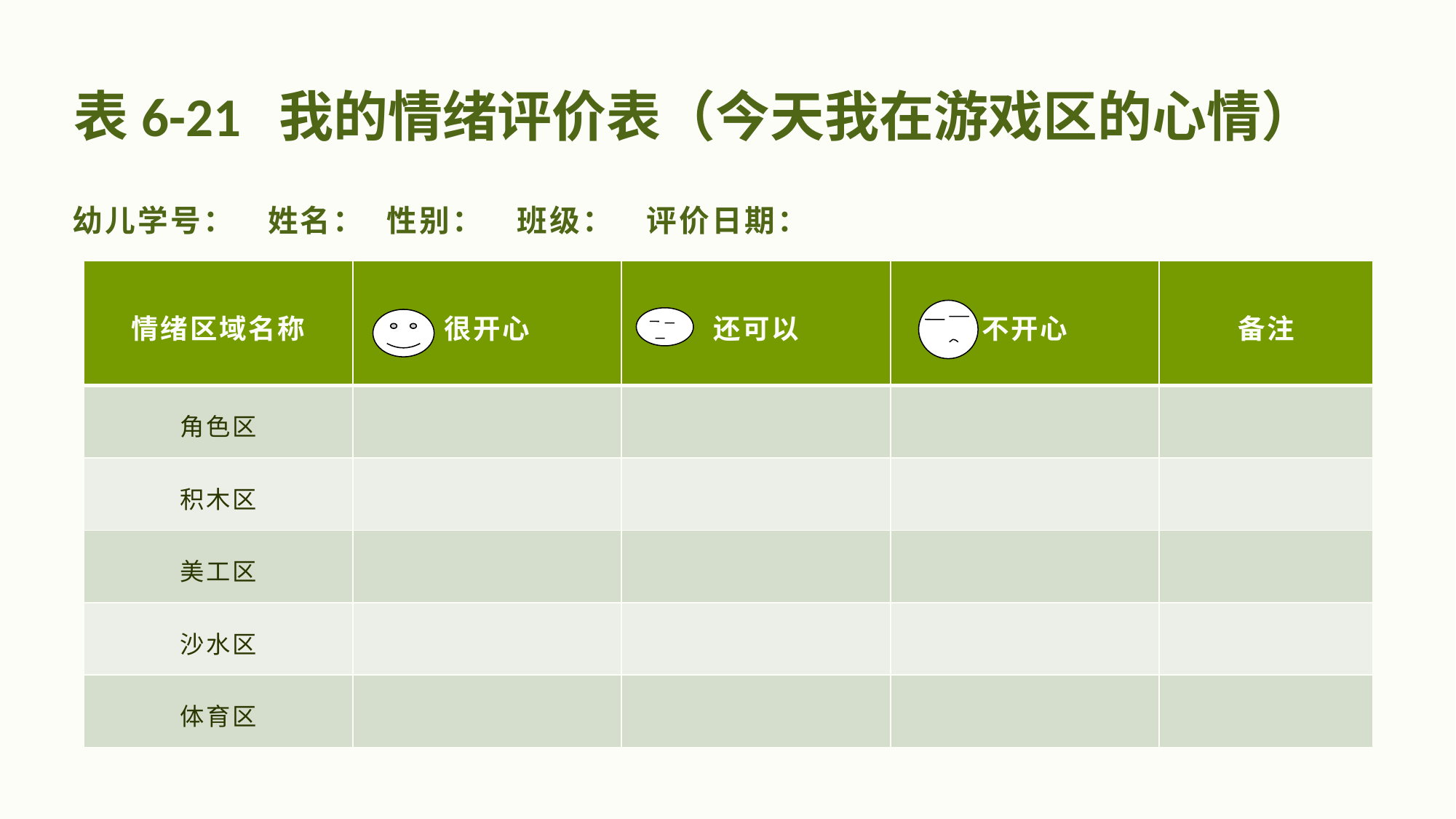

# 表6-21  我的情绪评价表（今天我在游戏区的心情）
幼儿学号：   姓名：  性别：   班级：   评价日期：
| 情绪区域名称 | 很开心 | 还可以 | 不开心 | 备注 |
| --- | --- | --- | --- | --- |
| 角色区 |  |  |  |  |
| 积木区 |  |  |  |  |
| 美工区 |  |  |  |  |
| 沙水区 |  |  |  |  |
| 体育区 |  |  |  |  |